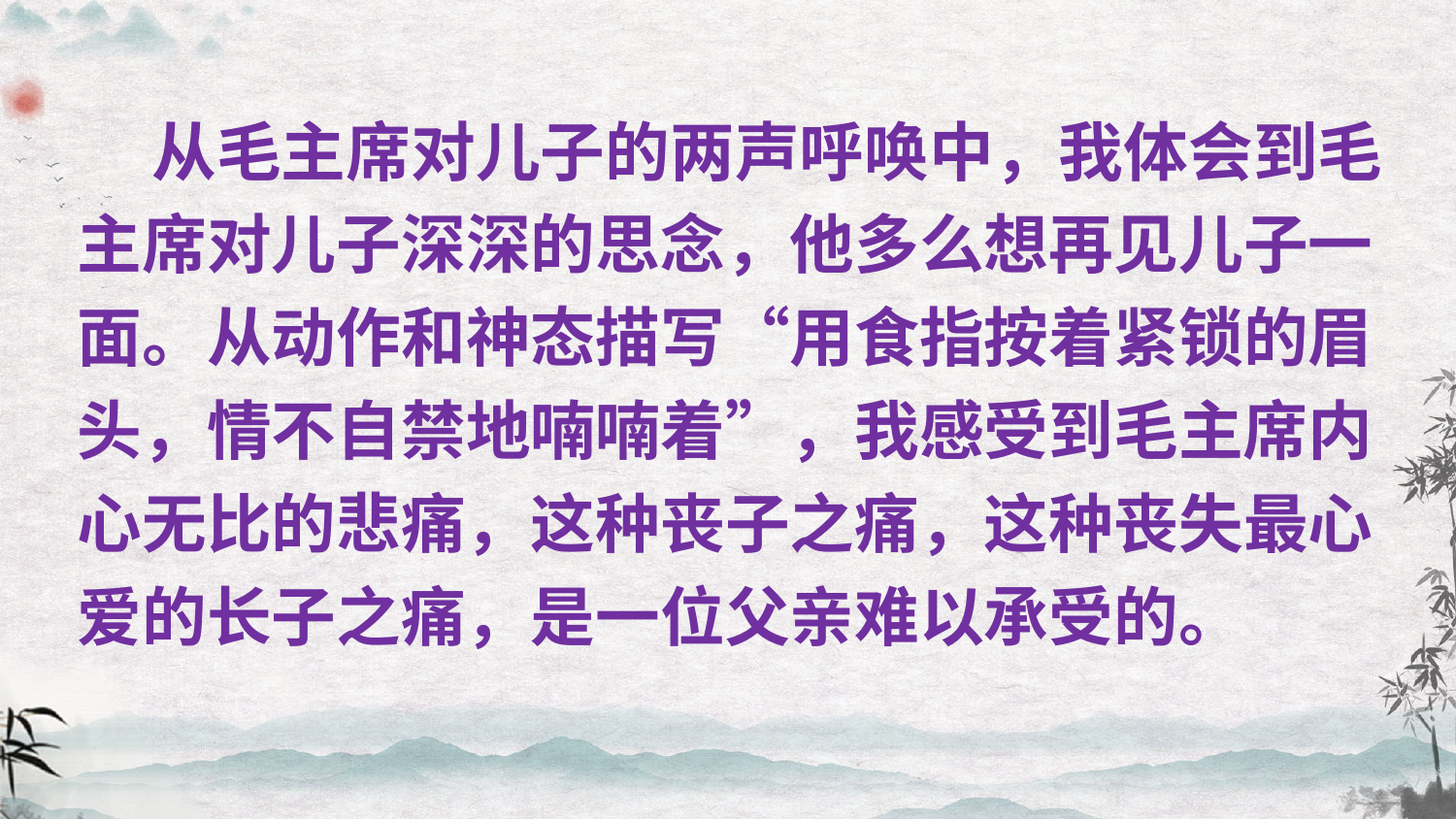

从毛主席对儿子的两声呼唤中，我体会到毛主席对儿子深深的思念，他多么想再见儿子一面。从动作和神态描写“用食指按着紧锁的眉头，情不自禁地喃喃着”，我感受到毛主席内心无比的悲痛，这种丧子之痛，这种丧失最心爱的长子之痛，是一位父亲难以承受的。